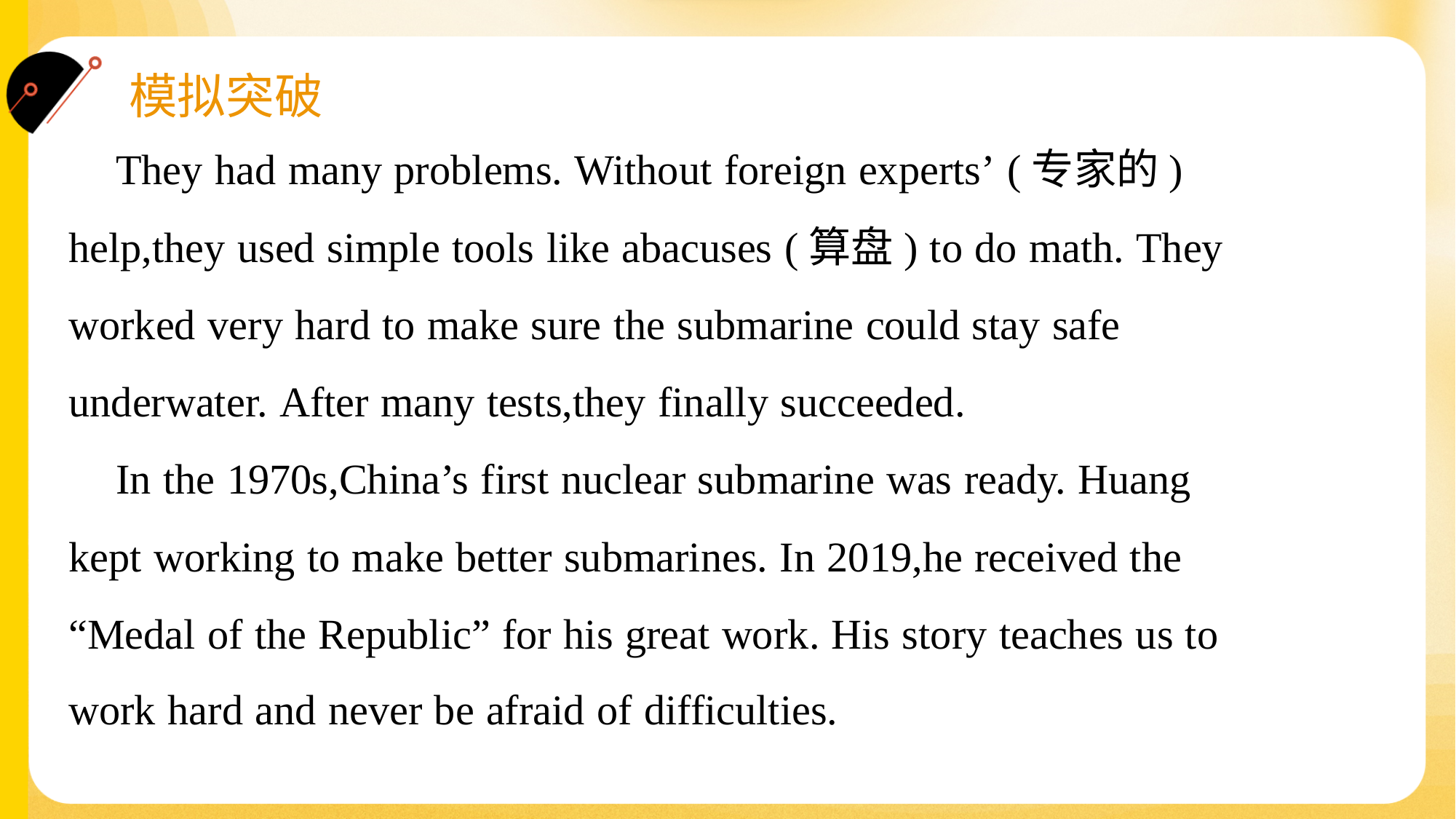

They had many problems. Without foreign experts’ (专家的)
help,they used simple tools like abacuses (算盘) to do math. They
worked very hard to make sure the submarine could stay safe
underwater. After many tests,they finally succeeded.
    In the 1970s,China’s first nuclear submarine was ready. Huang
kept working to make better submarines. In 2019,he received the
“Medal of the Republic” for his great work. His story teaches us to
work hard and never be afraid of difficulties.#1.5